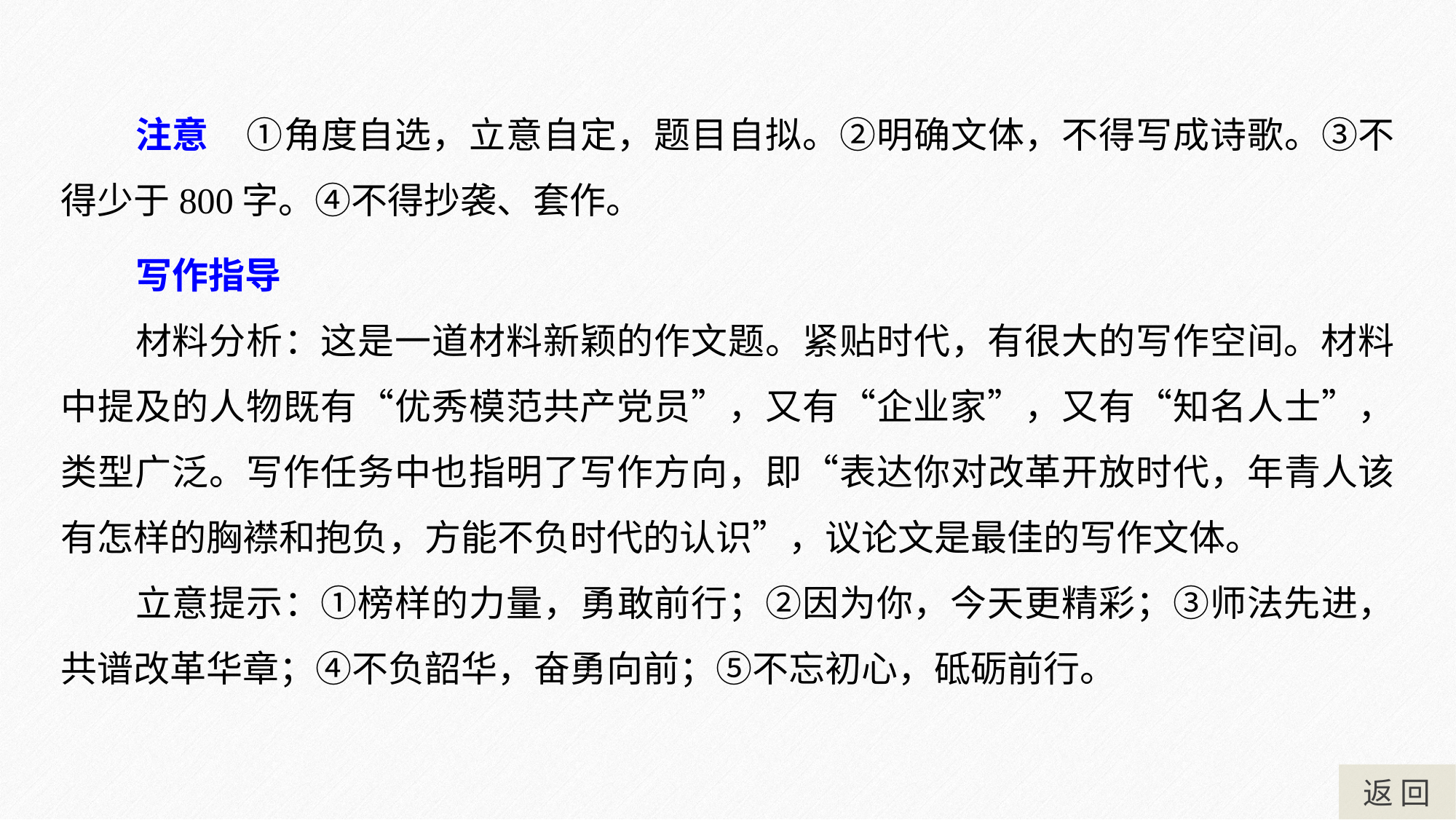

注意　①角度自选，立意自定，题目自拟。②明确文体，不得写成诗歌。③不得少于800字。④不得抄袭、套作。
写作指导
材料分析：这是一道材料新颖的作文题。紧贴时代，有很大的写作空间。材料中提及的人物既有“优秀模范共产党员”，又有“企业家”，又有“知名人士”，类型广泛。写作任务中也指明了写作方向，即“表达你对改革开放时代，年青人该有怎样的胸襟和抱负，方能不负时代的认识”，议论文是最佳的写作文体。
立意提示：①榜样的力量，勇敢前行；②因为你，今天更精彩；③师法先进，共谱改革华章；④不负韶华，奋勇向前；⑤不忘初心，砥砺前行。
返 回